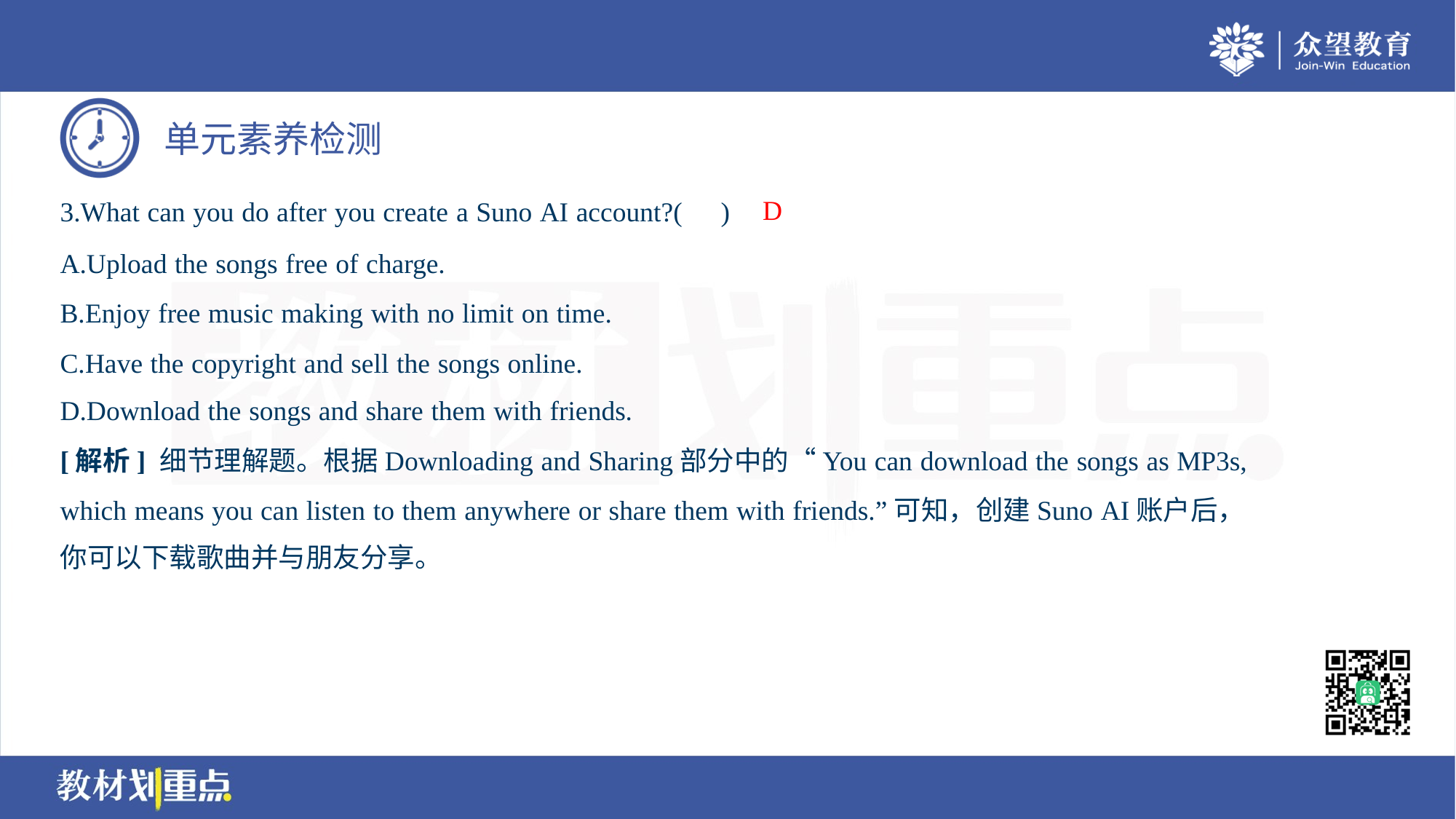

D
3.What can you do after you create a Suno AI account?(     )
A.Upload the songs free of charge.
B.Enjoy free music making with no limit on time.
C.Have the copyright and sell the songs online.
D.Download the songs and share them with friends.
[解析] 细节理解题。根据Downloading and Sharing部分中的“You can download the songs as MP3s,
which means you can listen to them anywhere or share them with friends.”可知，创建Suno AI账户后，
你可以下载歌曲并与朋友分享。